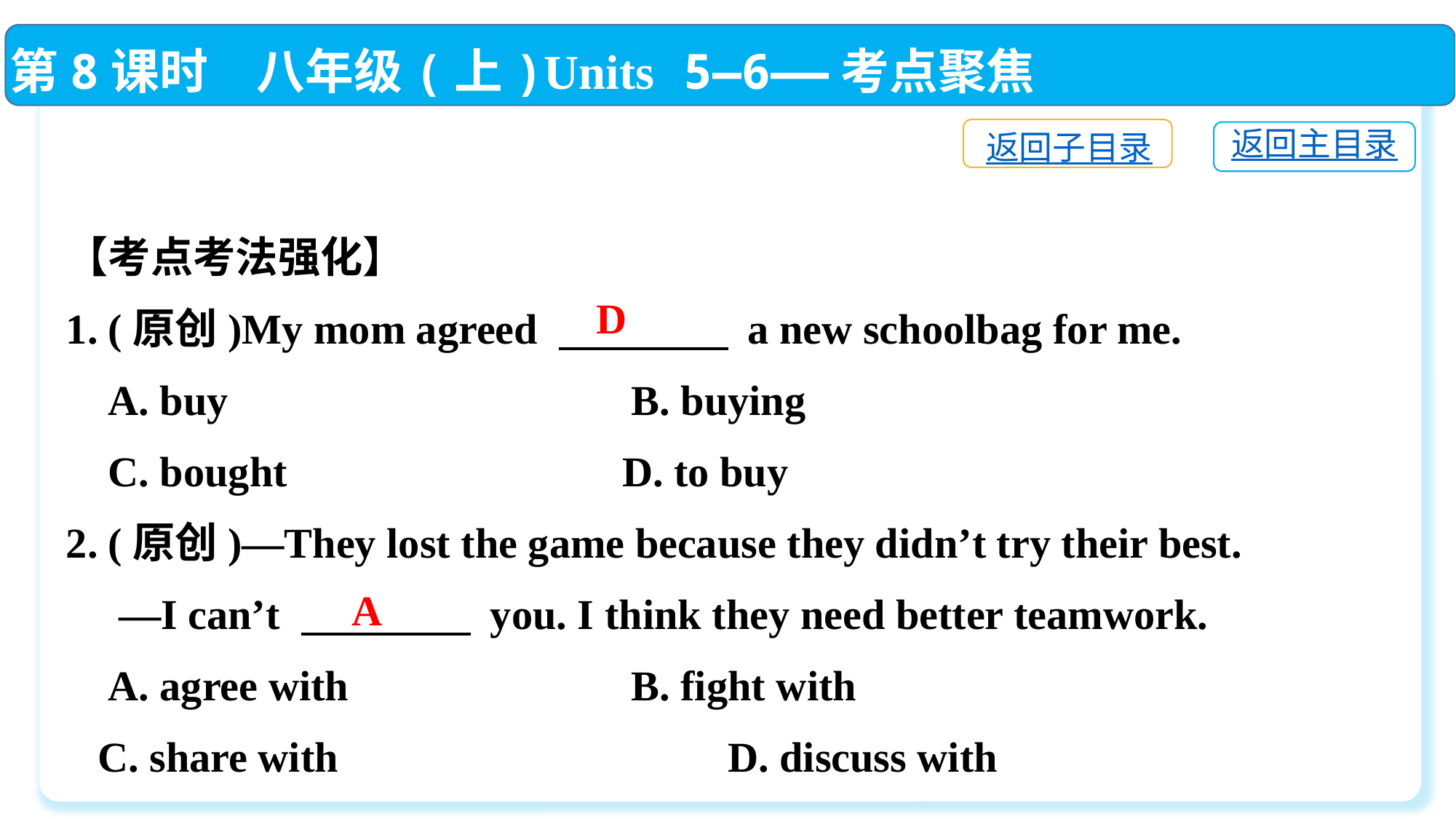

第8课时　八年级(上)Units 5—6——考点聚焦

返回子目录
返回主目录
【考点考法强化】
1. (原创)My mom agreed 　　　　 a new schoolbag for me.
    A. buy　　　　　　　	 B. buying
    C. bought			 D. to buy
2. (原创)—They lost the game because they didn’t try their best.
     —I can’t 　　　　 you. I think they need better teamwork.
    A. agree with　 		 B. fight with
   C. share with　 		           D. discuss with

D
A